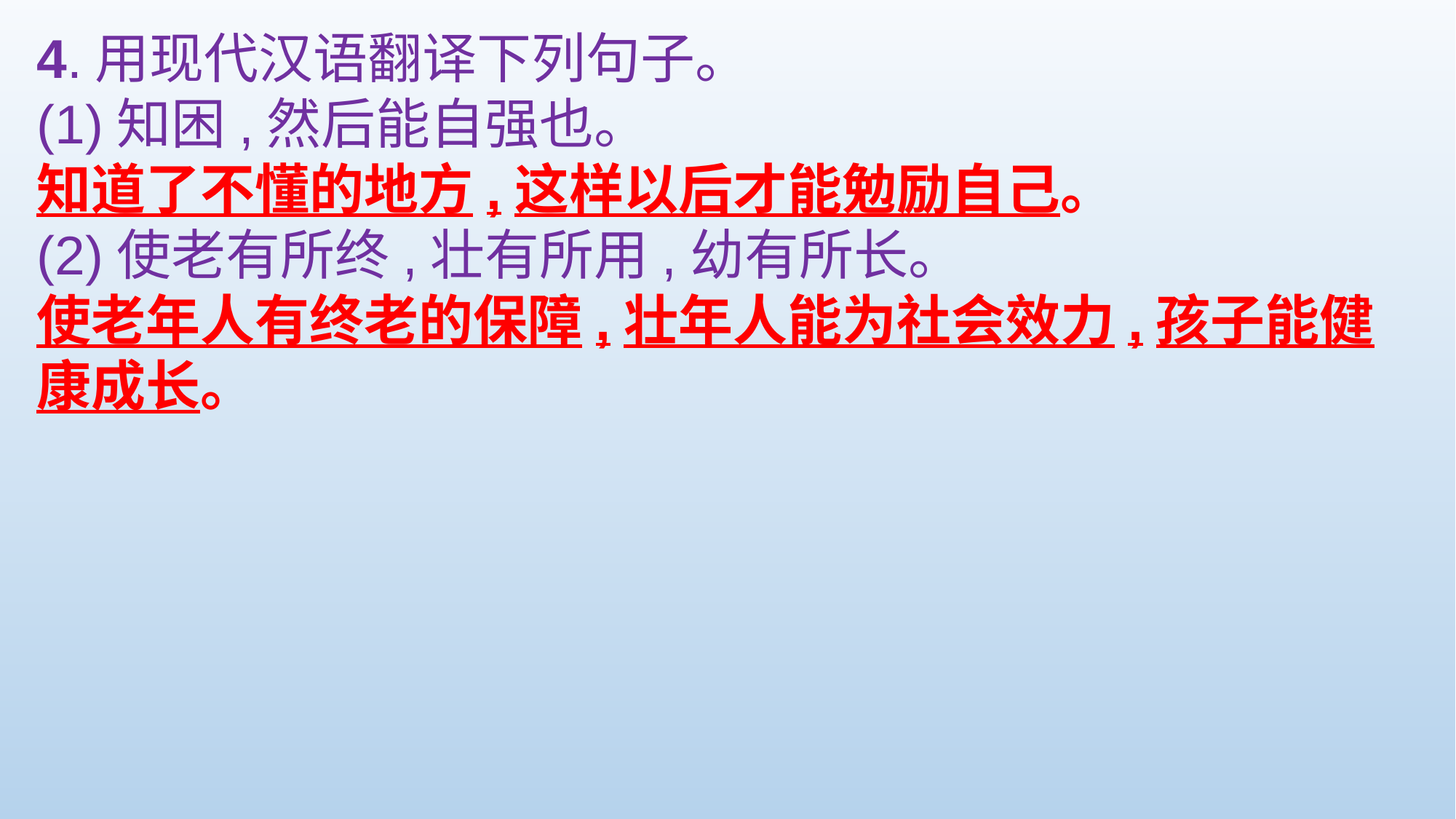

4.用现代汉语翻译下列句子。
(1)知困,然后能自强也。
知道了不懂的地方,这样以后才能勉励自己。
(2)使老有所终,壮有所用,幼有所长。
使老年人有终老的保障,壮年人能为社会效力,孩子能健康成长。